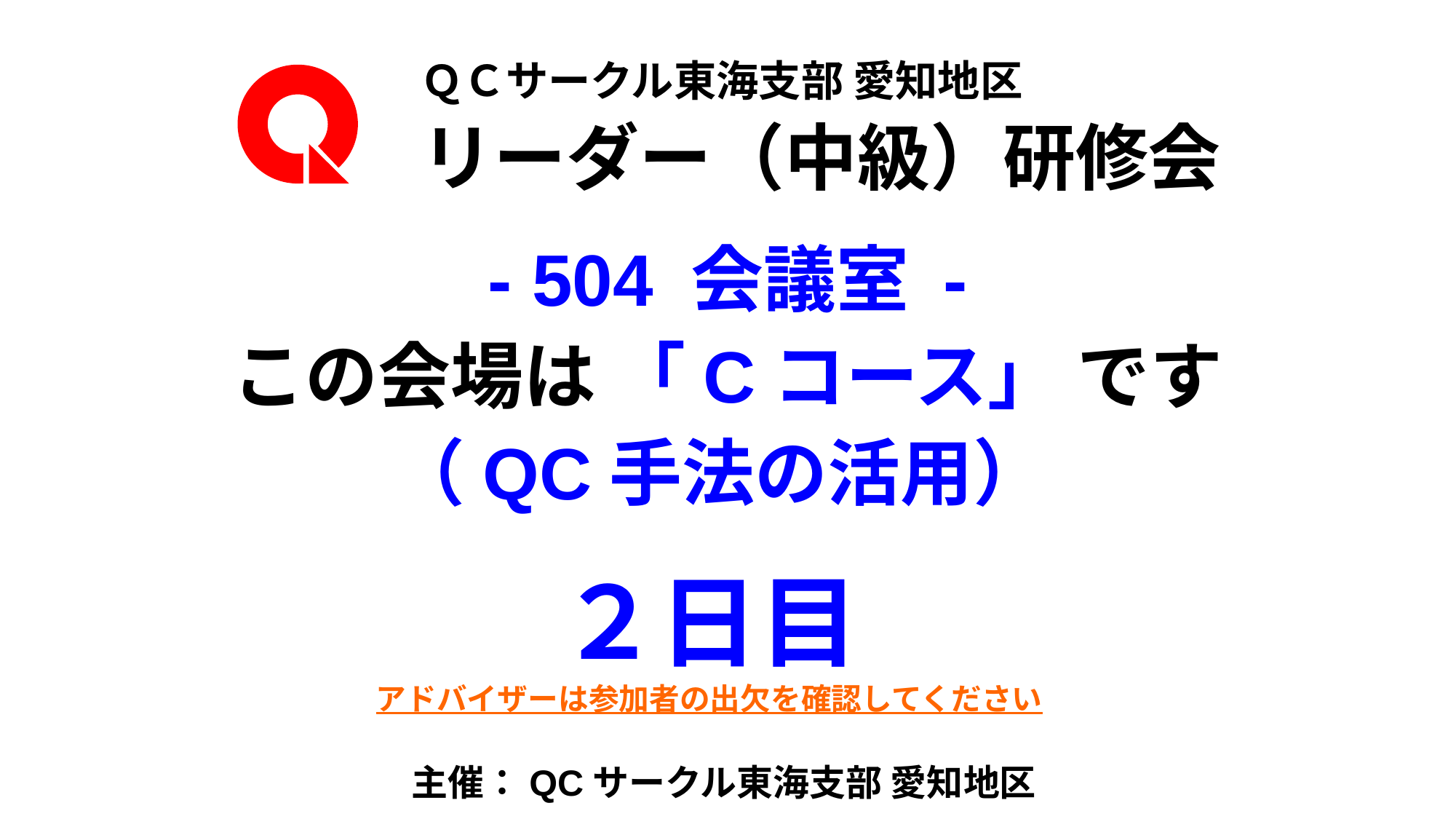

ＱＣサークル東海支部 愛知地区
リーダー（中級）研修会

- 504 会議室 -
この会場は 「Cコース」 です
（QC手法の活用）
２日目
アドバイザーは参加者の出欠を確認してください
主催：QCサークル東海支部 愛知地区